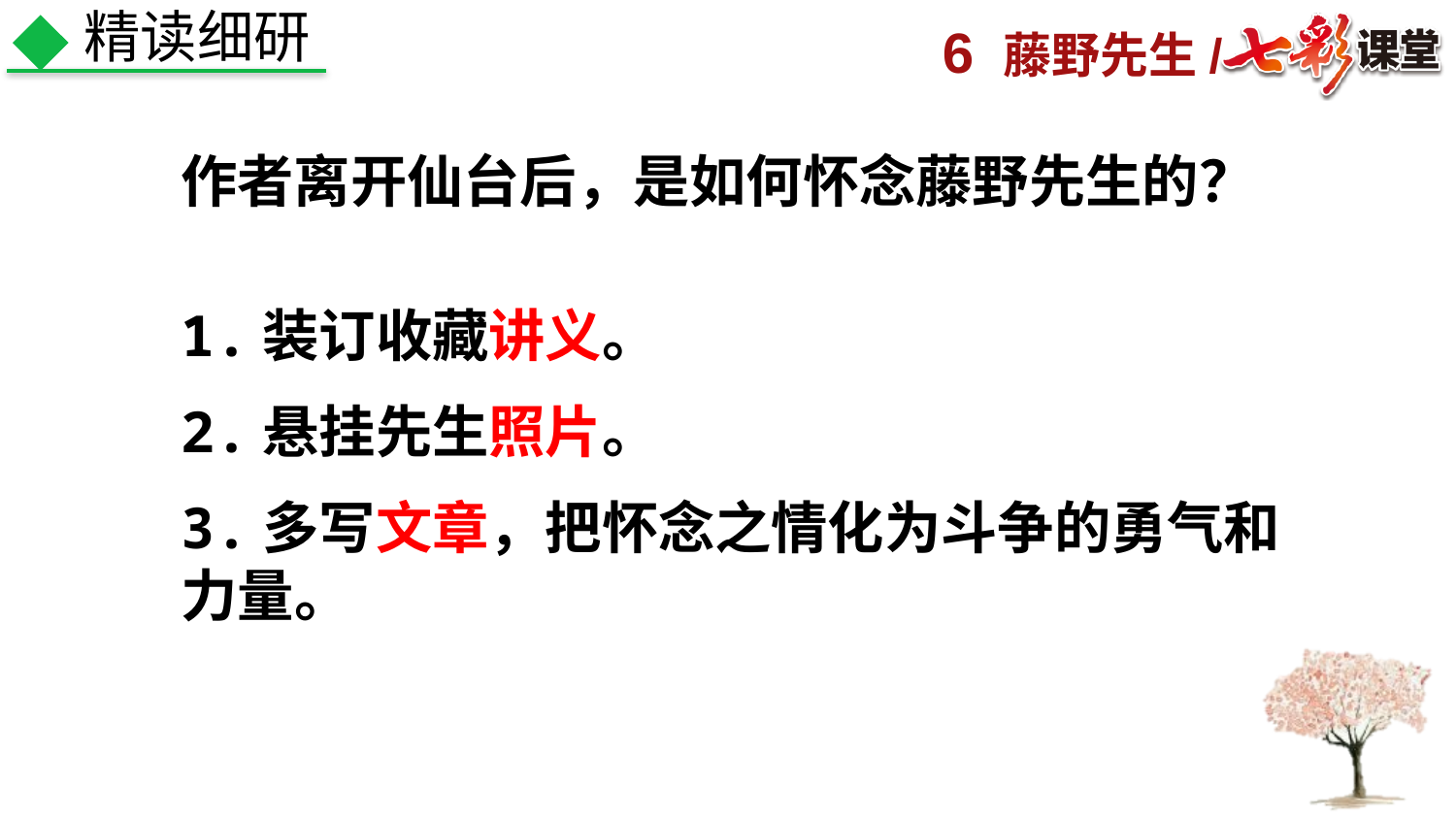

精读细研

作者离开仙台后，是如何怀念藤野先生的？
1.装订收藏讲义。
2.悬挂先生照片。
3.多写文章，把怀念之情化为斗争的勇气和力量。